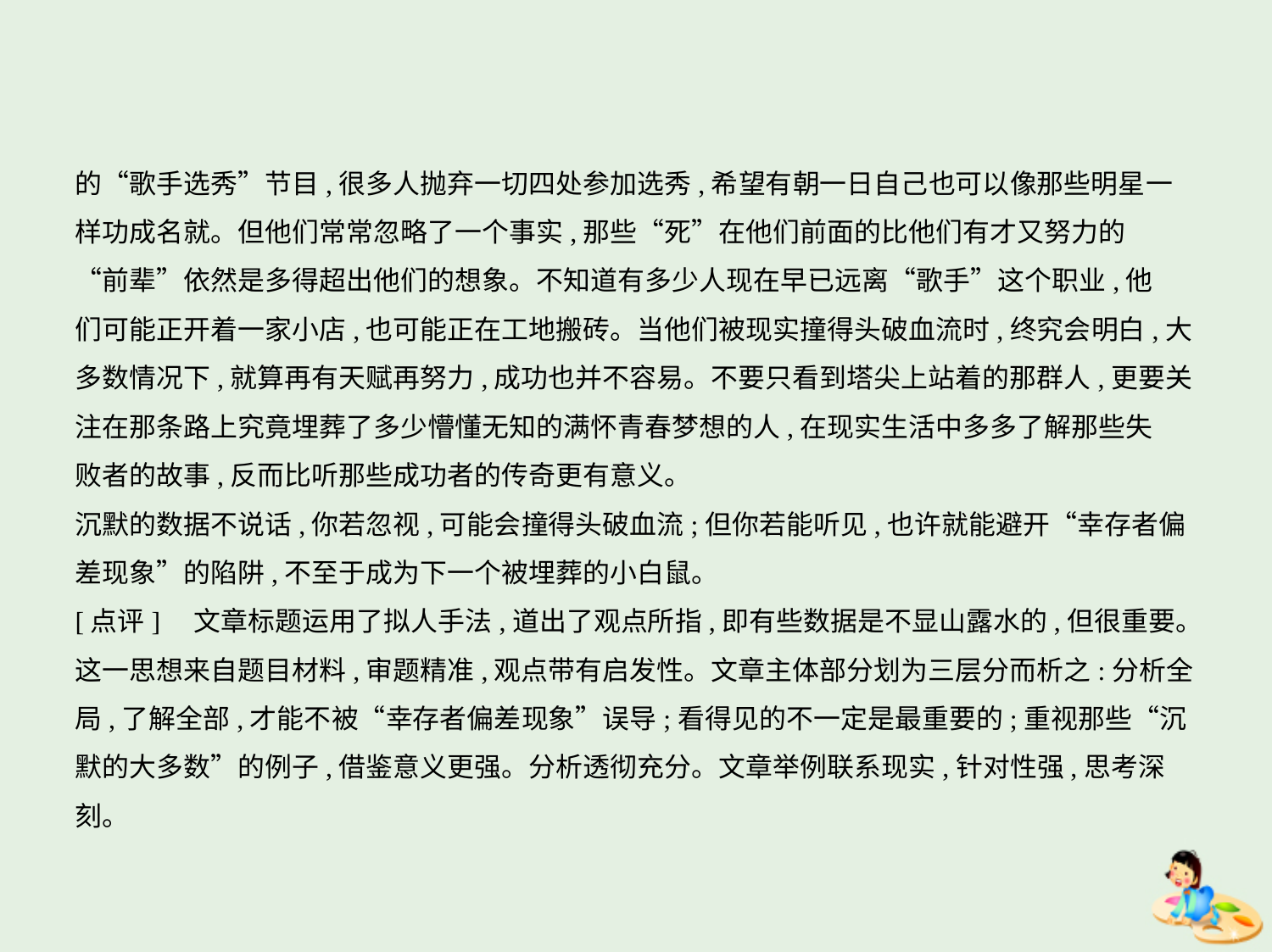

的“歌手选秀”节目,很多人抛弃一切四处参加选秀,希望有朝一日自己也可以像那些明星一
样功成名就。但他们常常忽略了一个事实,那些“死”在他们前面的比他们有才又努力的
“前辈”依然是多得超出他们的想象。不知道有多少人现在早已远离“歌手”这个职业,他
们可能正开着一家小店,也可能正在工地搬砖。当他们被现实撞得头破血流时,终究会明白,大
多数情况下,就算再有天赋再努力,成功也并不容易。不要只看到塔尖上站着的那群人,更要关
注在那条路上究竟埋葬了多少懵懂无知的满怀青春梦想的人,在现实生活中多多了解那些失
败者的故事,反而比听那些成功者的传奇更有意义。
沉默的数据不说话,你若忽视,可能会撞得头破血流;但你若能听见,也许就能避开“幸存者偏
差现象”的陷阱,不至于成为下一个被埋葬的小白鼠。
[点评]　文章标题运用了拟人手法,道出了观点所指,即有些数据是不显山露水的,但很重要。
这一思想来自题目材料,审题精准,观点带有启发性。文章主体部分划为三层分而析之:分析全
局,了解全部,才能不被“幸存者偏差现象”误导;看得见的不一定是最重要的;重视那些“沉
默的大多数”的例子,借鉴意义更强。分析透彻充分。文章举例联系现实,针对性强,思考深刻。